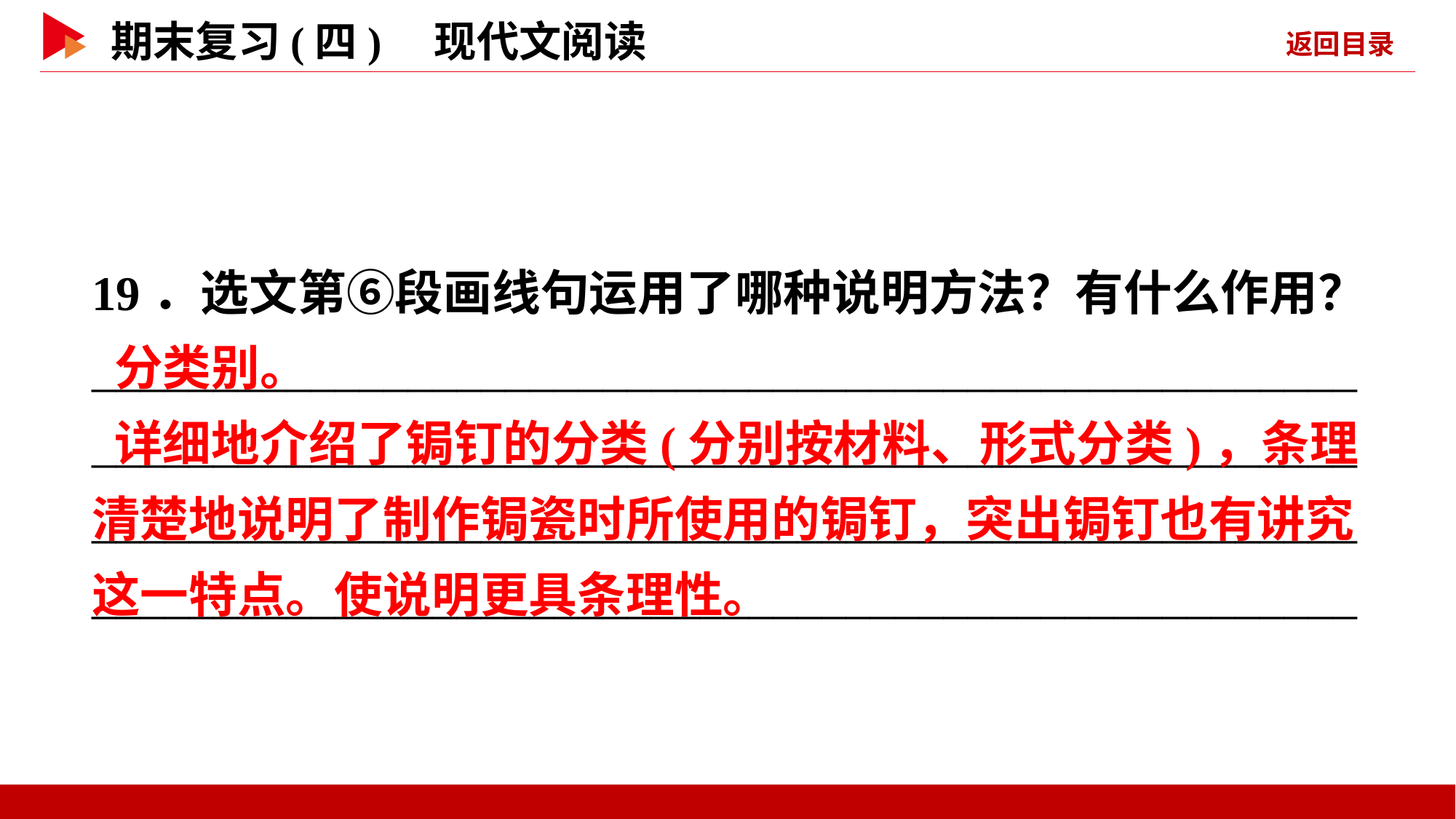

19．选文第⑥段画线句运用了哪种说明方法？有什么作用？
________________________________________________________________________________________________________________________________________________________________________________________________________________
 分类别。
 详细地介绍了锔钉的分类(分别按材料、形式分类)，条理清楚地说明了制作锔瓷时所使用的锔钉，突出锔钉也有讲究这一特点。使说明更具条理性。